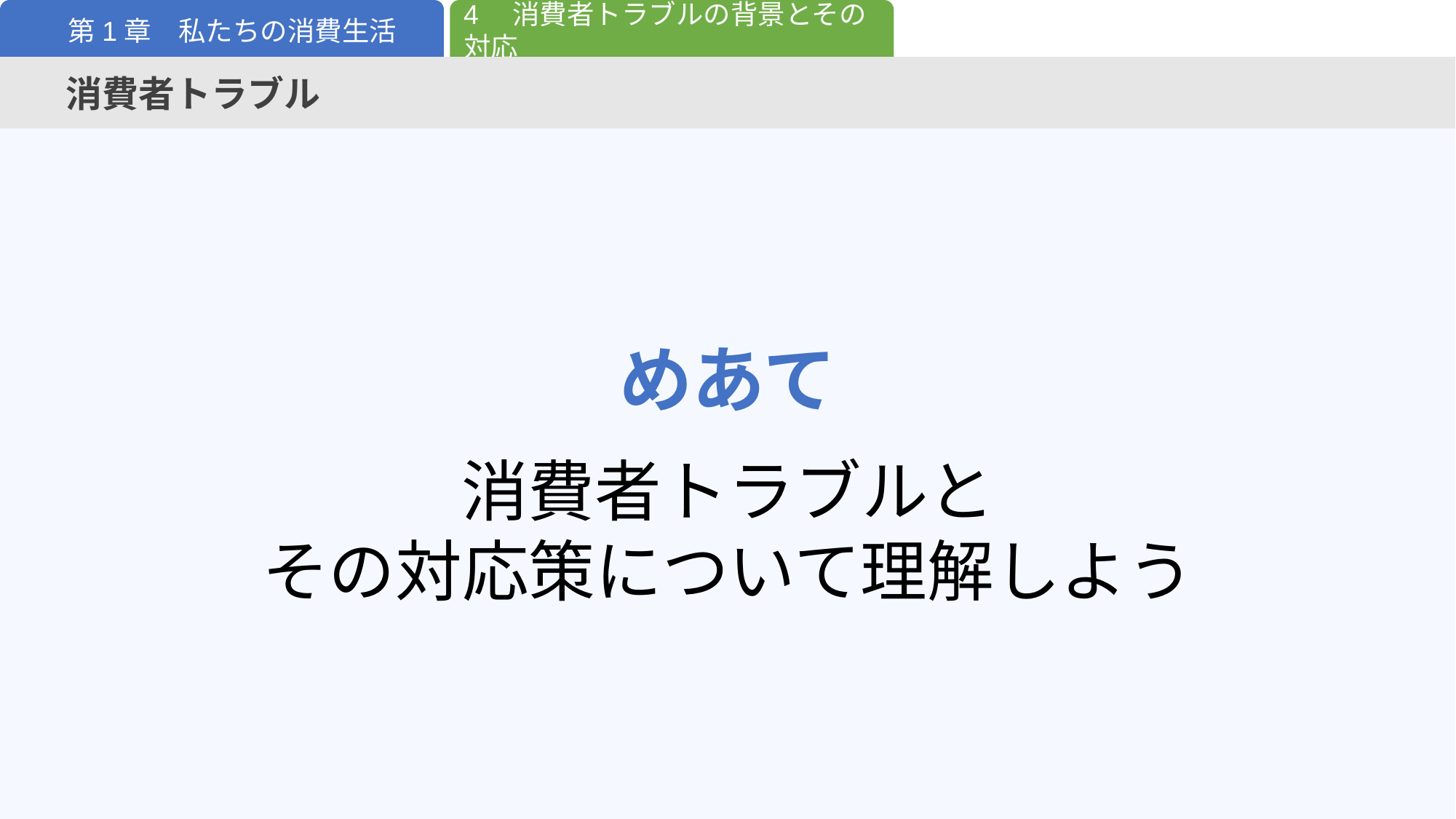

4　消費者トラブルの背景とその対応
第1章　私たちの消費生活
消費者トラブル
めあて
消費者トラブルと
その対応策について理解しよう